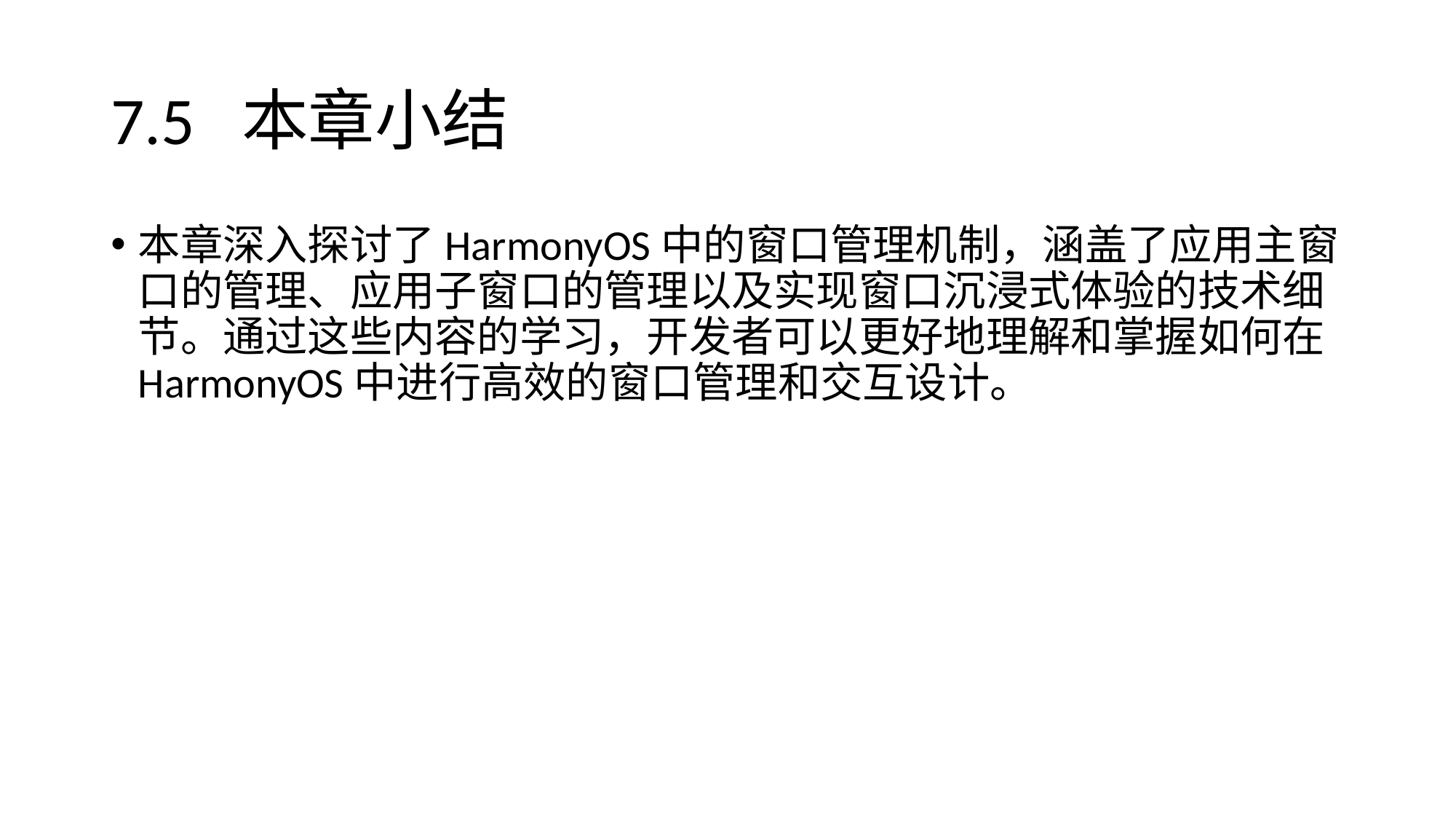

# 7.5  本章小结
本章深入探讨了HarmonyOS中的窗口管理机制，涵盖了应用主窗口的管理、应用子窗口的管理以及实现窗口沉浸式体验的技术细节。通过这些内容的学习，开发者可以更好地理解和掌握如何在HarmonyOS中进行高效的窗口管理和交互设计。